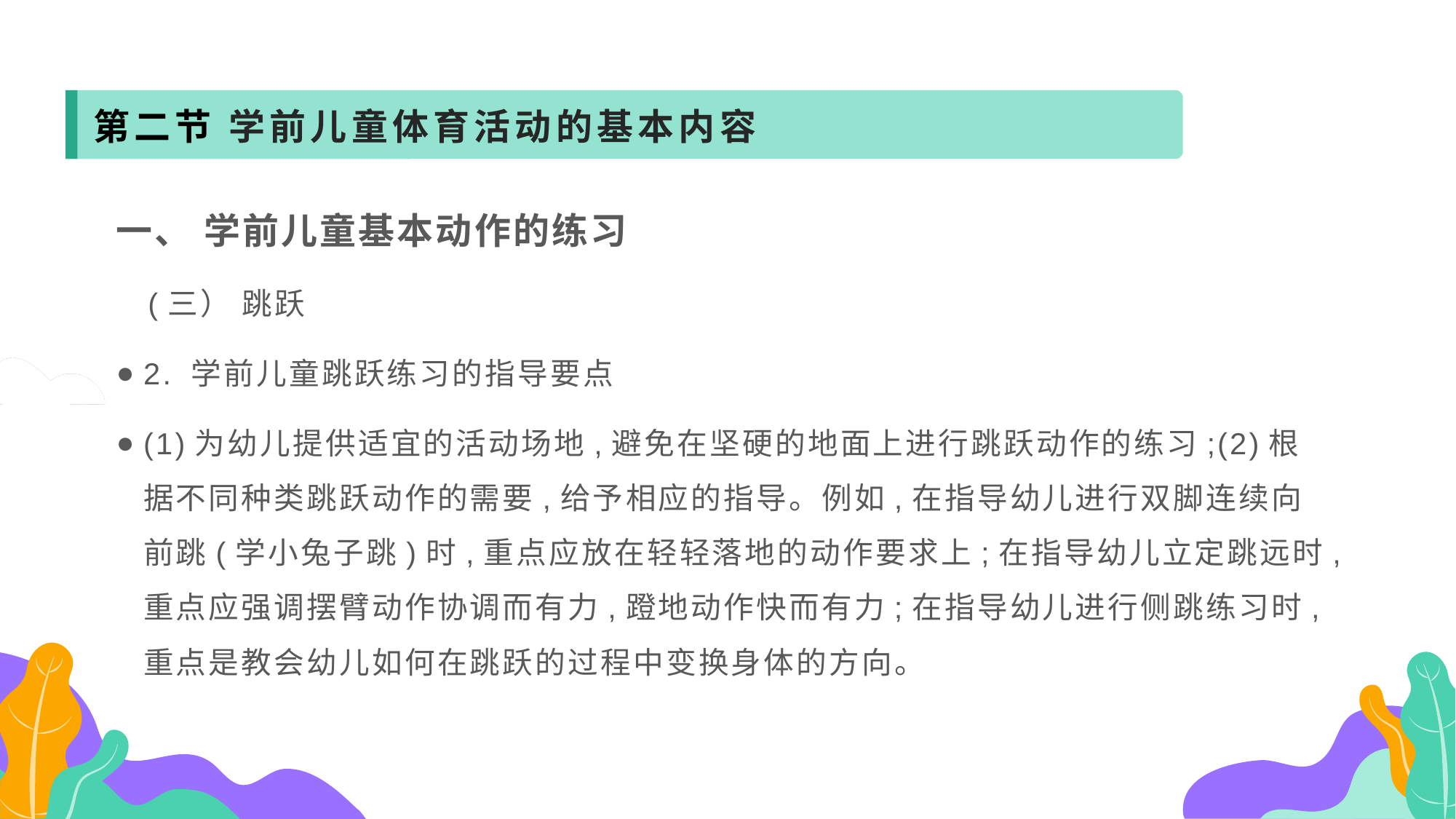

第二节 学前儿童体育活动的基本内容
一、 学前儿童基本动作的练习
   (三） 跳跃
2. 学前儿童跳跃练习的指导要点
(1)为幼儿提供适宜的活动场地,避免在坚硬的地面上进行跳跃动作的练习;(2)根据不同种类跳跃动作的需要,给予相应的指导。例如,在指导幼儿进行双脚连续向前跳(学小兔子跳)时,重点应放在轻轻落地的动作要求上;在指导幼儿立定跳远时,重点应强调摆臂动作协调而有力,蹬地动作快而有力;在指导幼儿进行侧跳练习时,重点是教会幼儿如何在跳跃的过程中变换身体的方向。